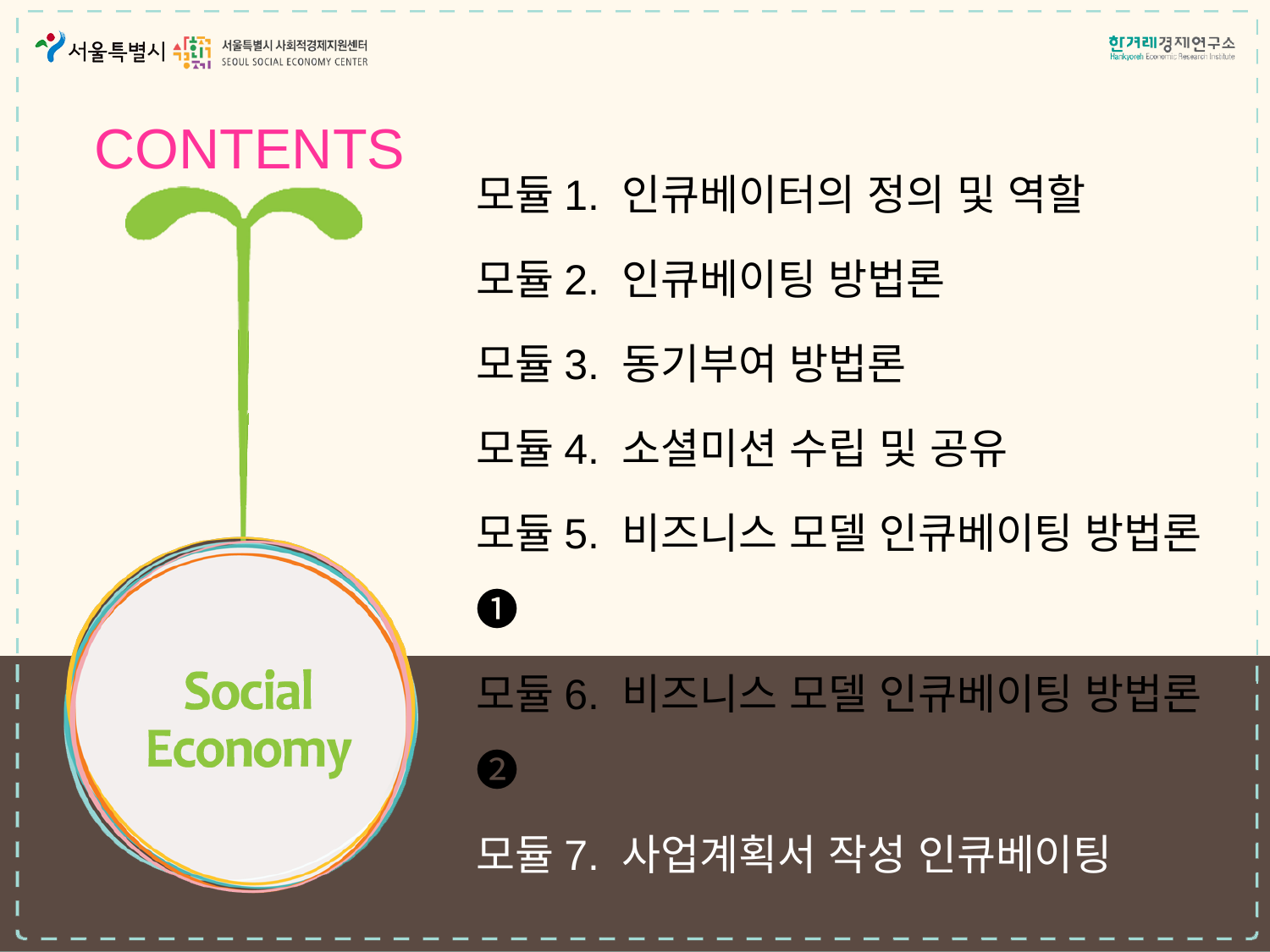

모듈1. 인큐베이터의 정의 및 역할
모듈2. 인큐베이팅 방법론
모듈3. 동기부여 방법론
모듈4. 소셜미션 수립 및 공유
모듈5. 비즈니스 모델 인큐베이팅 방법론 ➊
모듈6. 비즈니스 모델 인큐베이팅 방법론 ❷
모듈7. 사업계획서 작성 인큐베이팅